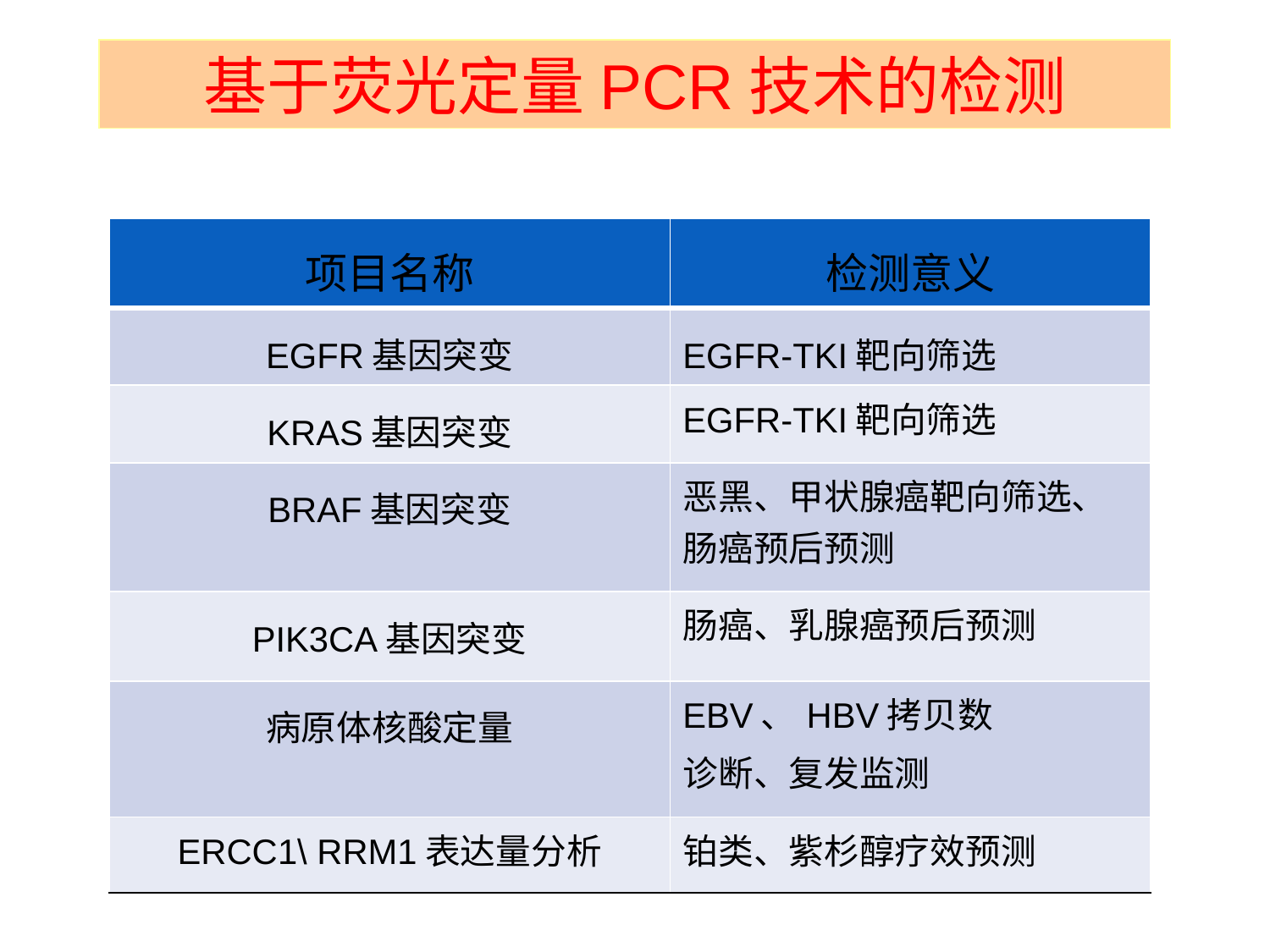

基于荧光定量PCR技术的检测
| 项目名称 | 检测意义 |
| --- | --- |
| EGFR基因突变 | EGFR-TKI靶向筛选 |
| KRAS基因突变 | EGFR-TKI靶向筛选 |
| BRAF基因突变 | 恶黑、甲状腺癌靶向筛选、肠癌预后预测 |
| PIK3CA基因突变 | 肠癌、乳腺癌预后预测 |
| 病原体核酸定量 | EBV、HBV拷贝数 诊断、复发监测 |
| ERCC1\ RRM1表达量分析 | 铂类、紫杉醇疗效预测 |